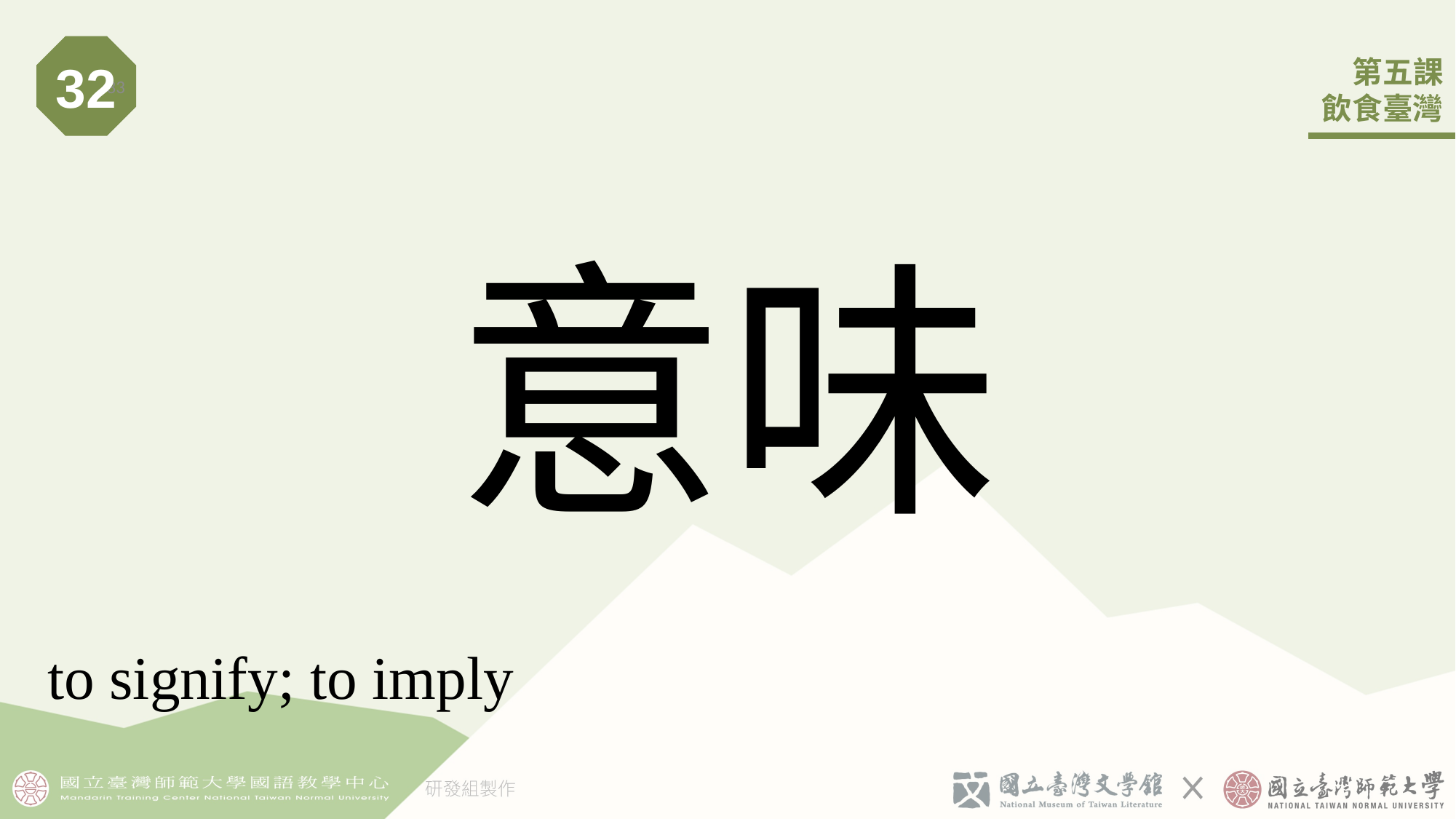

32
33
# 意味
to signify; to imply